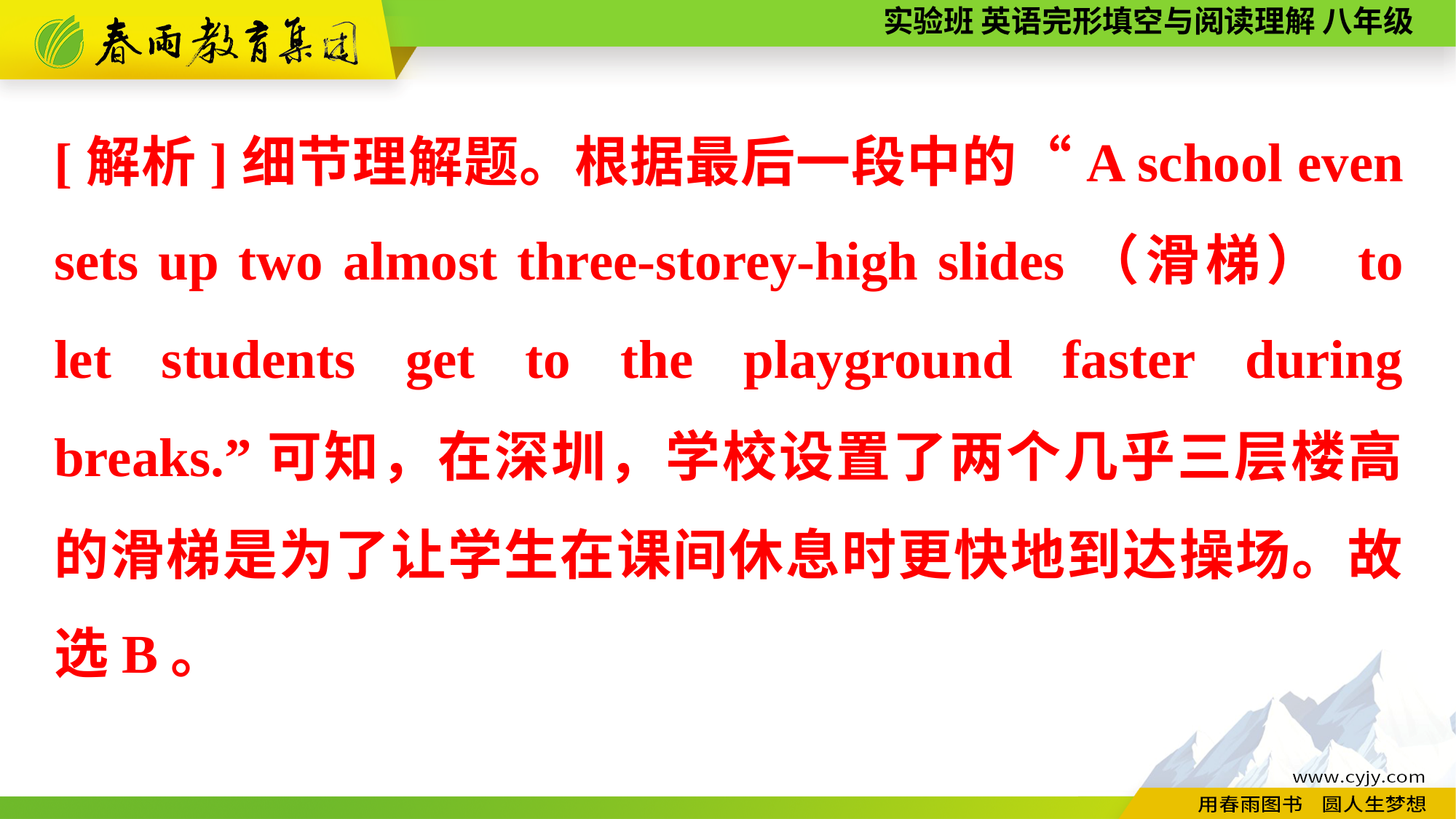

[解析]细节理解题。根据最后一段中的“A school even sets up two almost three-storey-high slides（滑梯） to let students get to the playground faster during breaks.”可知，在深圳，学校设置了两个几乎三层楼高的滑梯是为了让学生在课间休息时更快地到达操场。故选B。